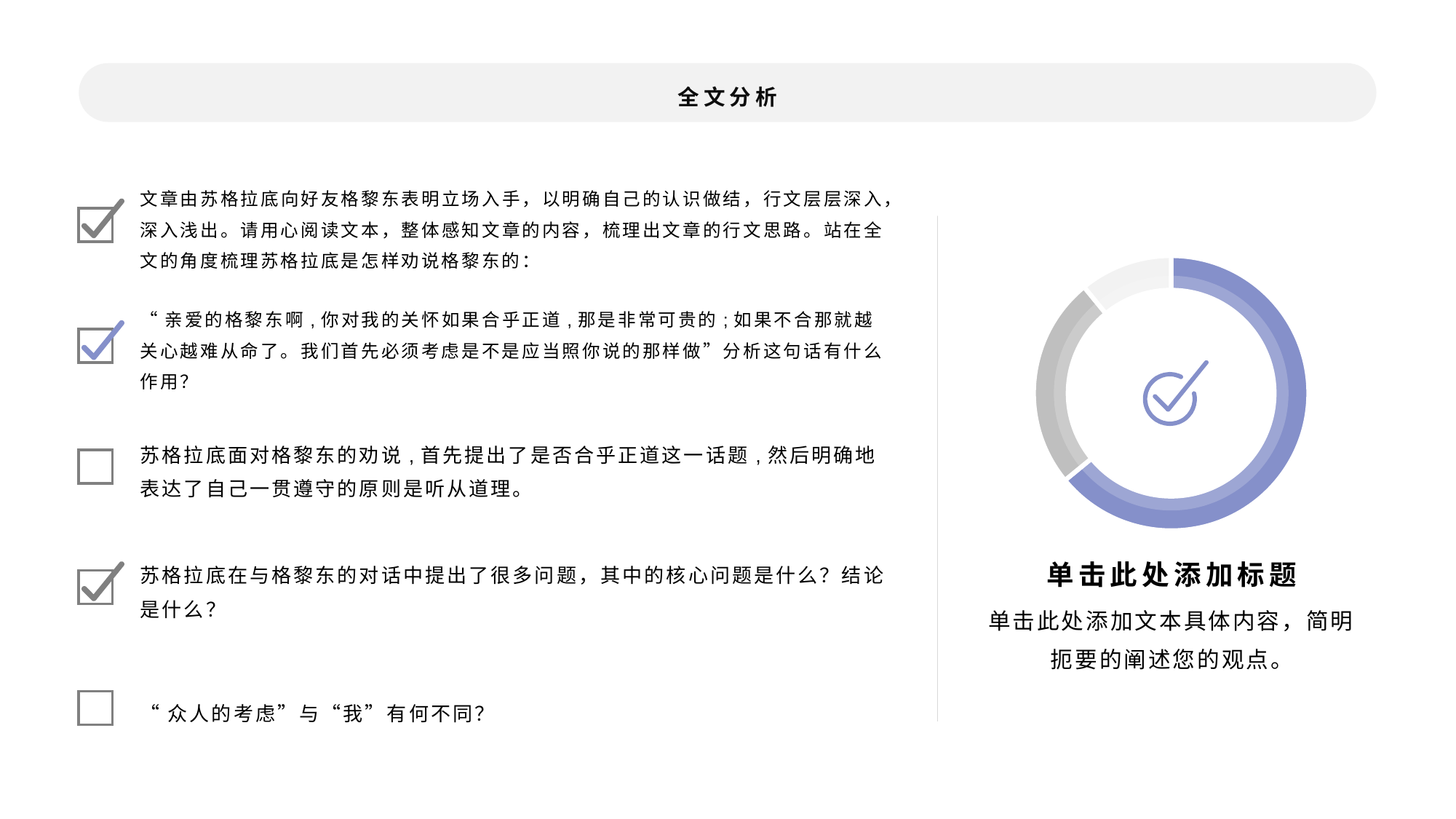

全文分析
文章由苏格拉底向好友格黎东表明立场入手，以明确自己的认识做结，行文层层深入，深入浅出。请用心阅读文本，整体感知文章的内容，梳理出文章的行文思路。站在全文的角度梳理苏格拉底是怎样劝说格黎东的：

“亲爱的格黎东啊,你对我的关怀如果合乎正道,那是非常可贵的;如果不合那就越关心越难从命了。我们首先必须考虑是不是应当照你说的那样做”分析这句话有什么作用？

苏格拉底面对格黎东的劝说,首先提出了是否合乎正道这一话题,然后明确地表达了自己一贯遵守的原则是听从道理。

苏格拉底在与格黎东的对话中提出了很多问题，其中的核心问题是什么？结论是什么？
单击此处添加标题

单击此处添加文本具体内容，简明扼要的阐述您的观点。
“众人的考虑”与“我”有何不同？